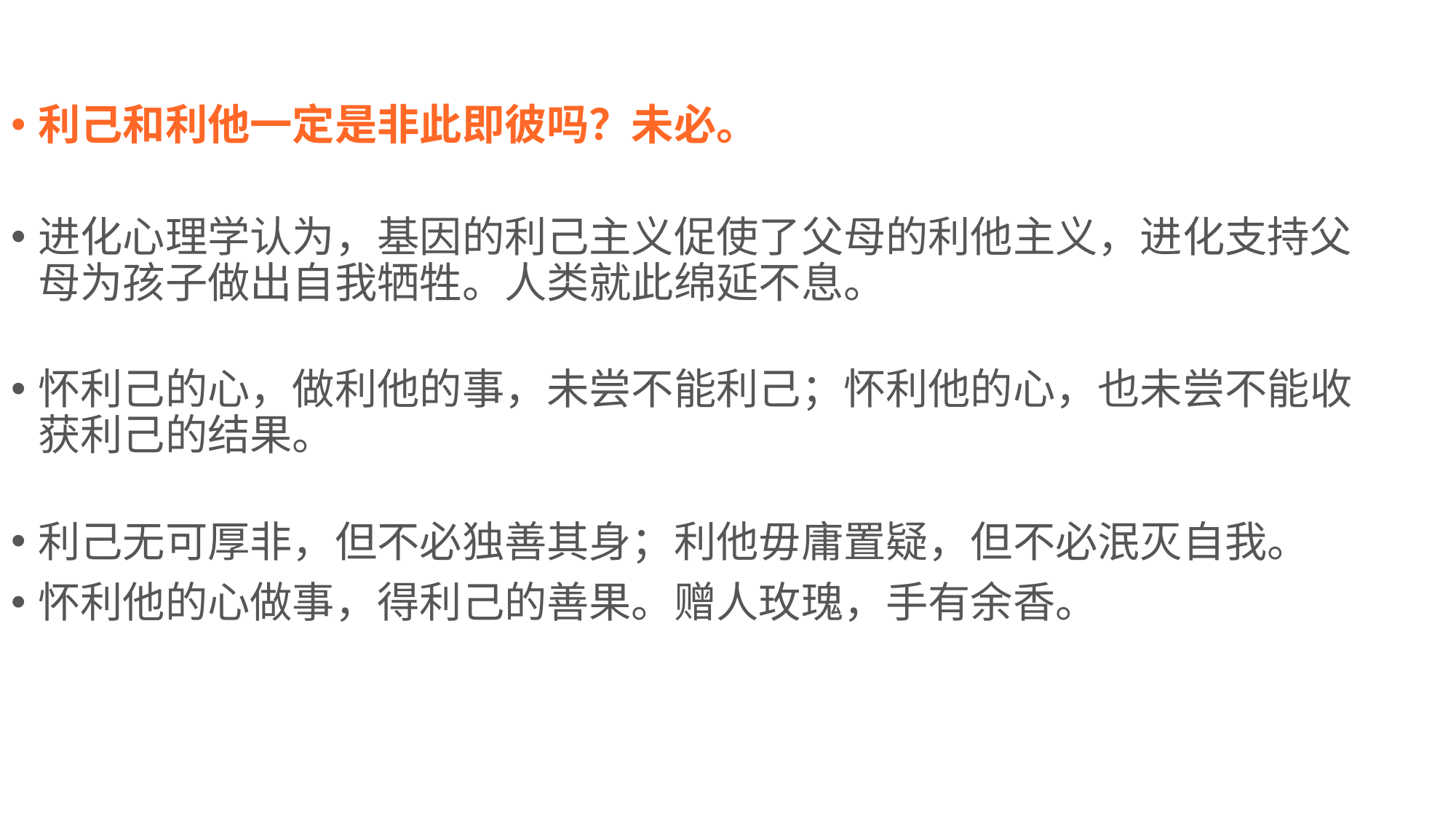

利己和利他一定是非此即彼吗？未必。
进化心理学认为，基因的利己主义促使了父母的利他主义，进化支持父母为孩子做出自我牺牲。人类就此绵延不息。
怀利己的心，做利他的事，未尝不能利己；怀利他的心，也未尝不能收获利己的结果。
利己无可厚非，但不必独善其身；利他毋庸置疑，但不必泯灭自我。
怀利他的心做事，得利己的善果。赠人玫瑰，手有余香。